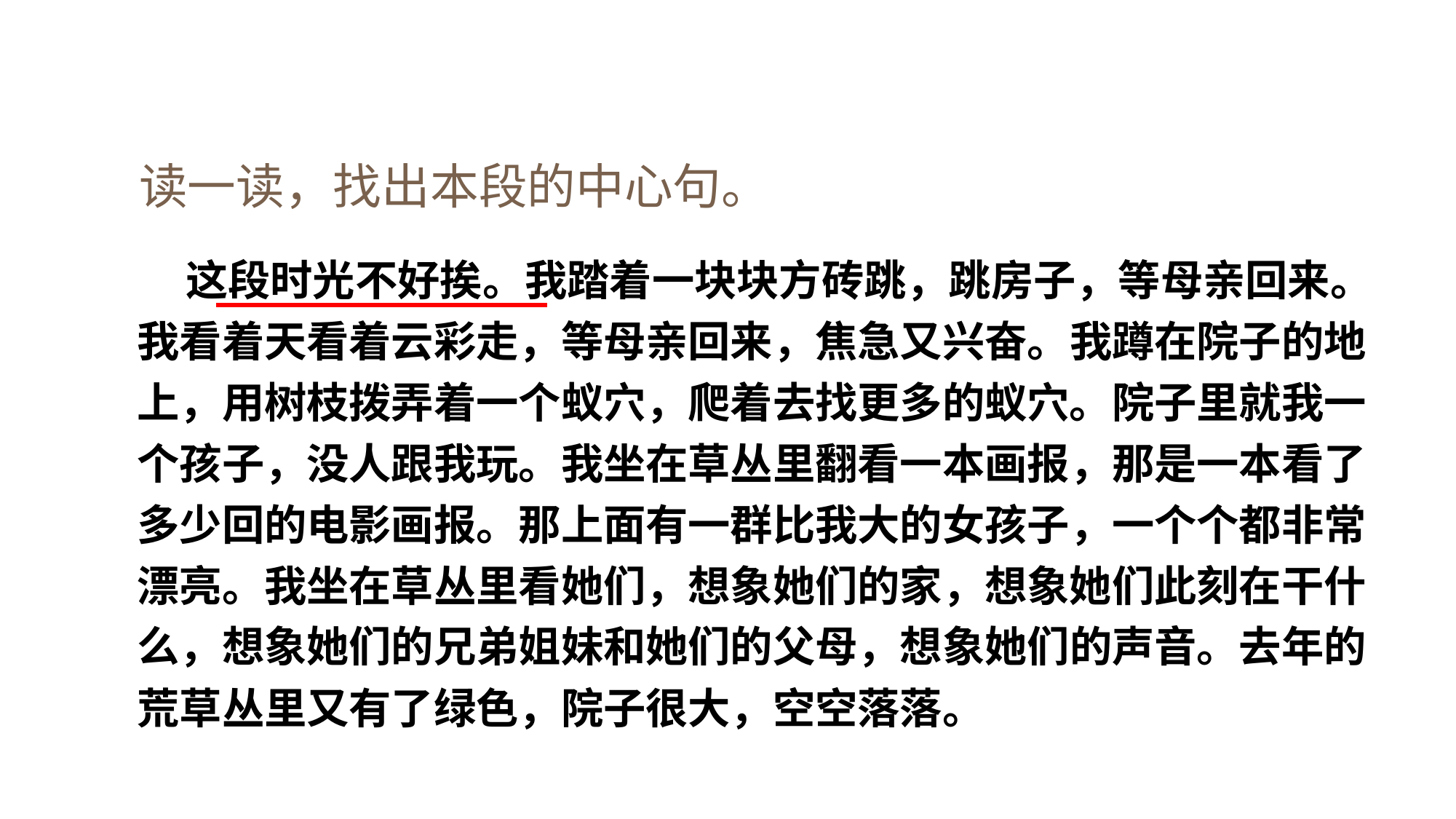

读一读，找出本段的中心句。
    这段时光不好挨。我踏着一块块方砖跳，跳房子，等母亲回来。我看着天看着云彩走，等母亲回来，焦急又兴奋。我蹲在院子的地上，用树枝拨弄着一个蚁穴，爬着去找更多的蚁穴。院子里就我一个孩子，没人跟我玩。我坐在草丛里翻看一本画报，那是一本看了多少回的电影画报。那上面有一群比我大的女孩子，一个个都非常漂亮。我坐在草丛里看她们，想象她们的家，想象她们此刻在干什么，想象她们的兄弟姐妹和她们的父母，想象她们的声音。去年的荒草丛里又有了绿色，院子很大，空空落落。